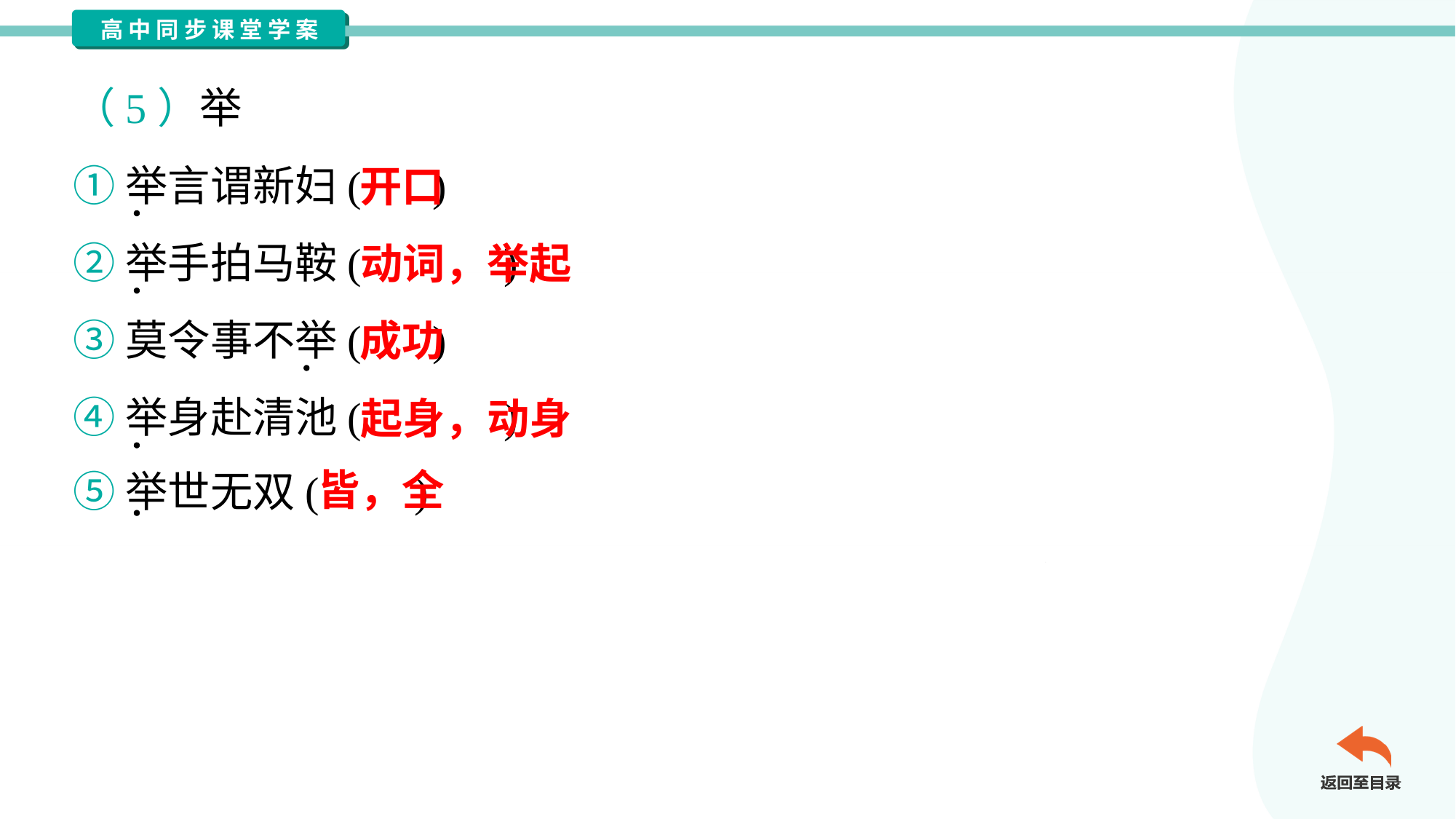

（5）举
①举言谓新妇(      )
②举手拍马鞍(            )
③莫令事不举(      )
④举身赴清池(            )
⑤举世无双(        )
开口
动词，举起

成功

起身，动身

皆，全